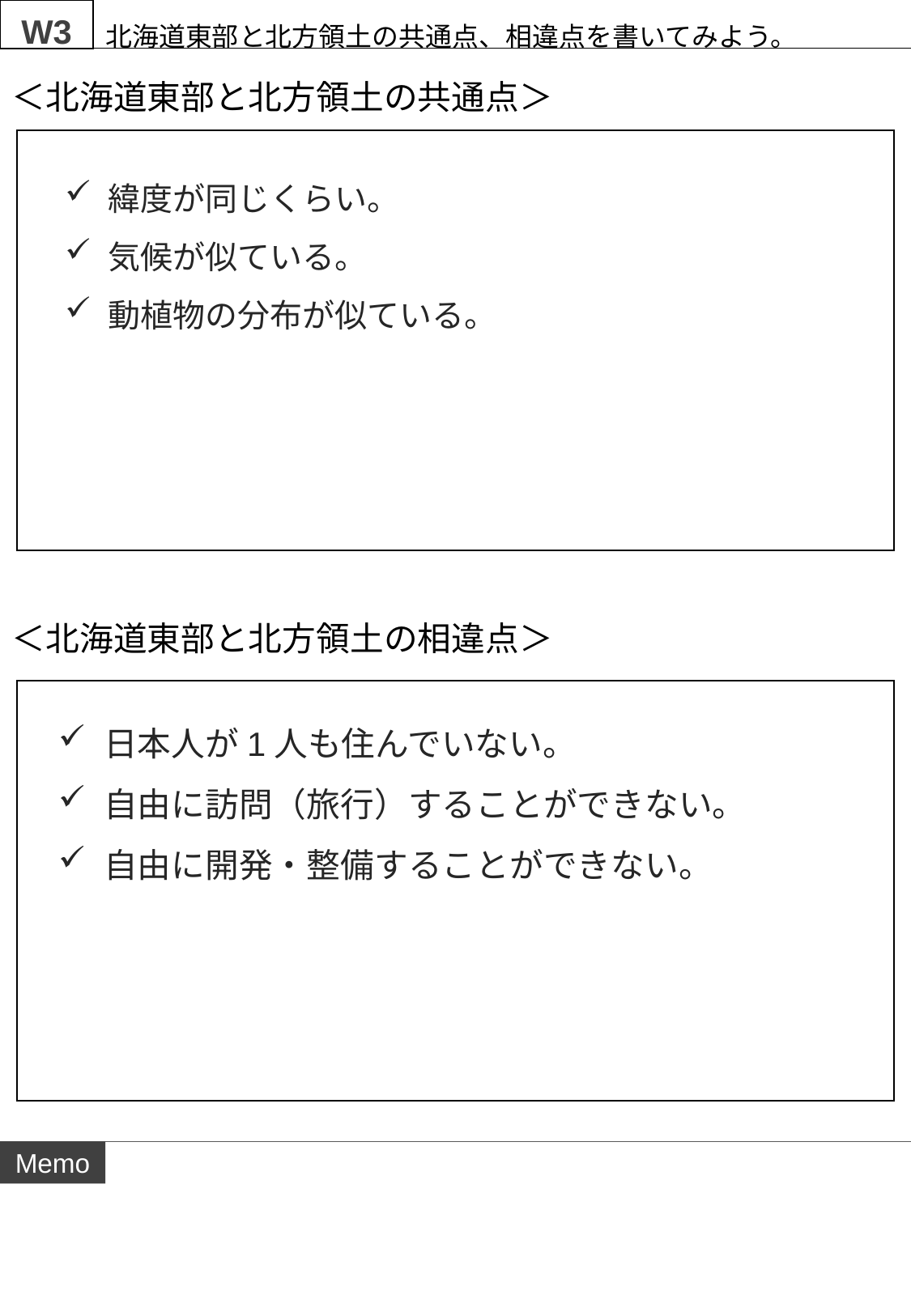

W3
北海道東部と北方領土の共通点、相違点を書いてみよう。
＜北海道東部と北方領土の共通点＞

緯度が同じくらい。
気候が似ている。
動植物の分布が似ている。
＜北海道東部と北方領土の相違点＞

日本人が1人も住んでいない。
自由に訪問（旅行）することができない。
自由に開発・整備することができない。
Memo